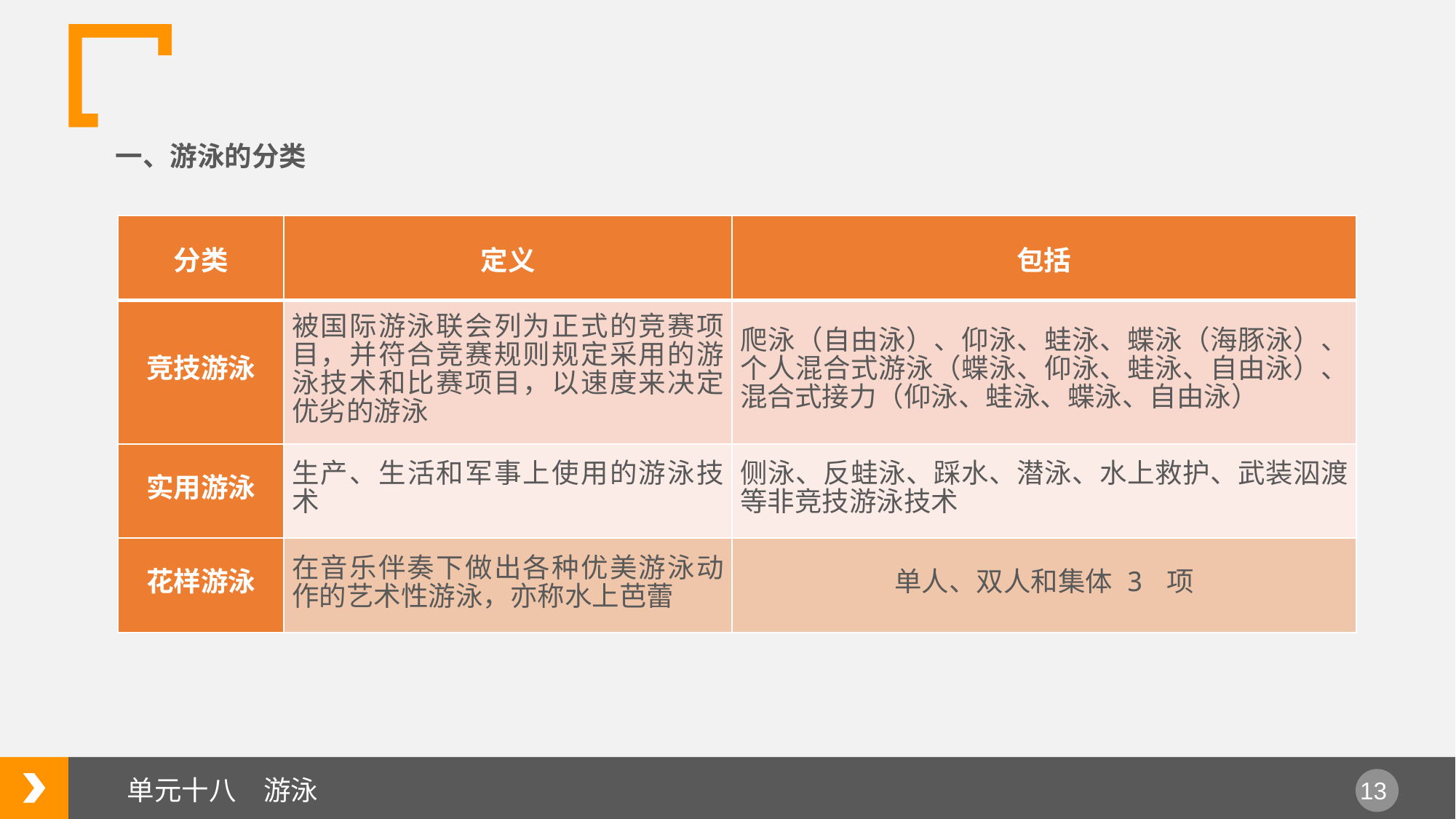

一、游泳的分类
| 分类 | 定义 | 包括 |
| --- | --- | --- |
| 竞技游泳 | 被国际游泳联会列为正式的竞赛项目，并符合竞赛规则规定采用的游泳技术和比赛项目，以速度来决定优劣的游泳 | 爬泳（自由泳）、仰泳、蛙泳、蝶泳（海豚泳）、个人混合式游泳（蝶泳、仰泳、蛙泳、自由泳）、混合式接力（仰泳、蛙泳、蝶泳、自由泳） |
| 实用游泳 | 生产、生活和军事上使用的游泳技术 | 侧泳、反蛙泳、踩水、潜泳、水上救护、武装泅渡等非竞技游泳技术 |
|  |  | 单人、双人和集体 3 项 |
| 花样游泳 | 在音乐伴奏下做出各种优美游泳动作的艺术性游泳，亦称水上芭蕾 |  |
单元十八　游泳